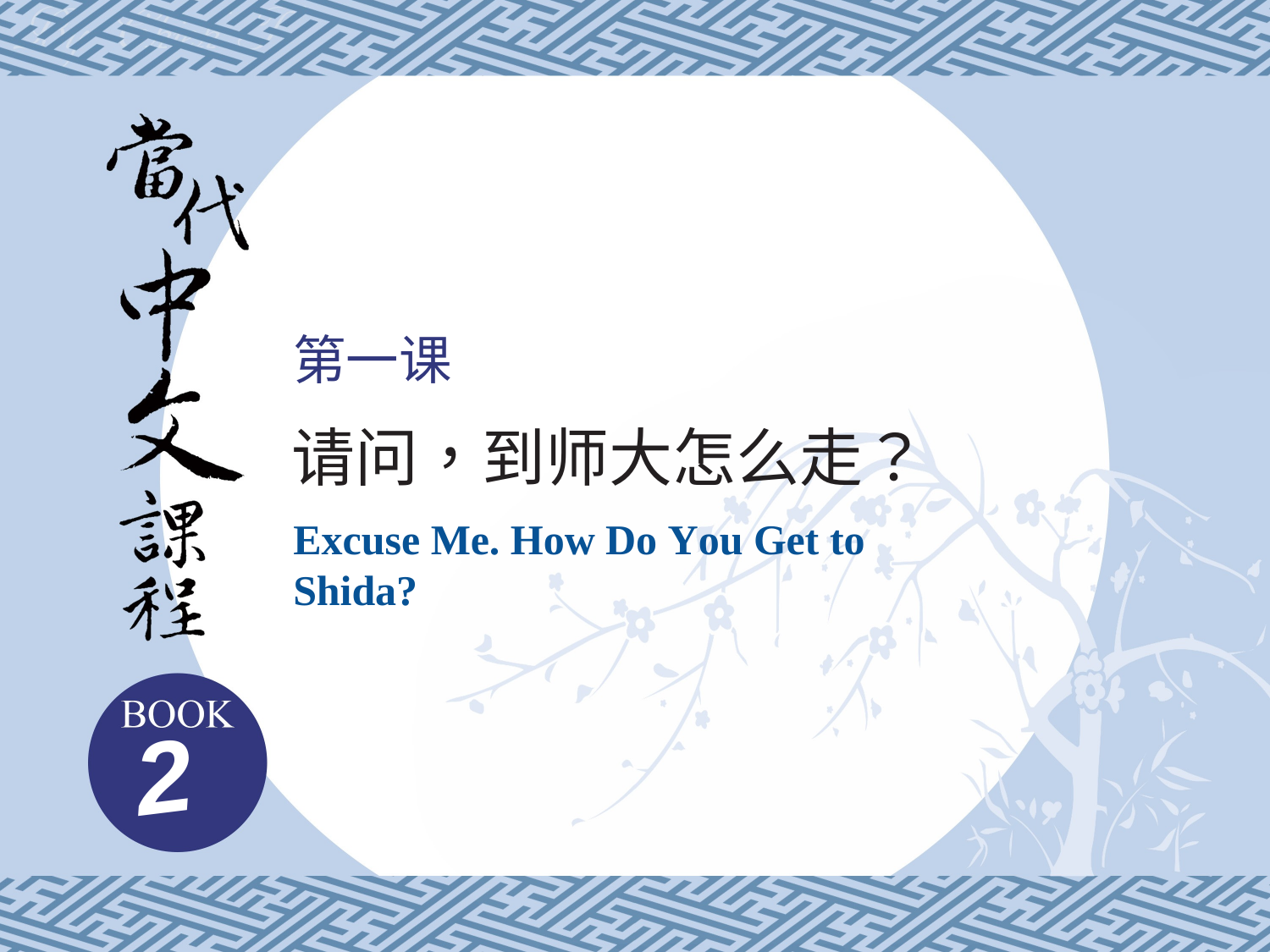

第一课
请问，到师大怎么走？
Excuse Me. How Do You Get to Shida?
2